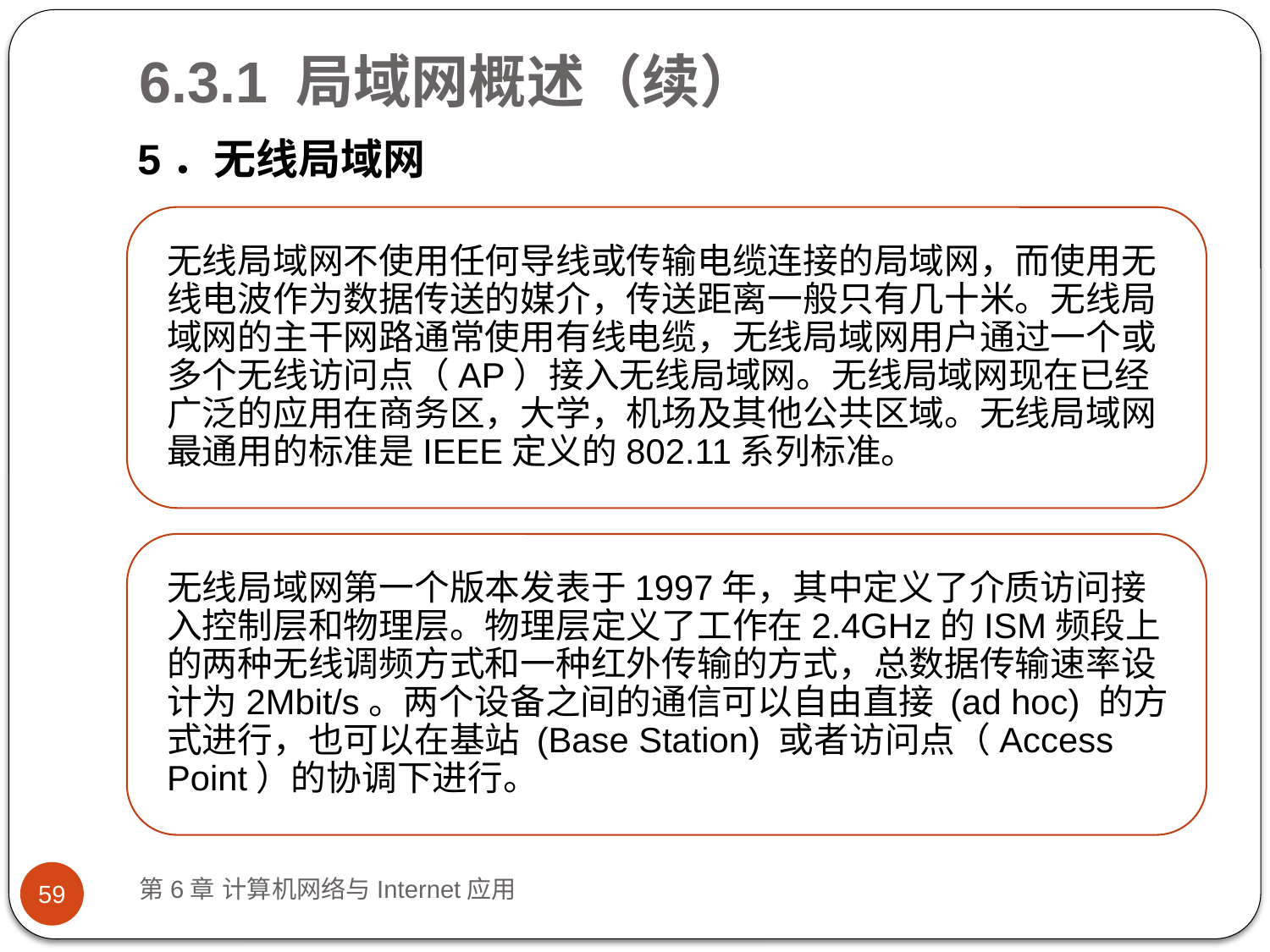

# 6.3.1 局域网概述（续）
5．无线局域网

无线局域网不使用任何导线或传输电缆连接的局域网，而使用无线电波作为数据传送的媒介，传送距离一般只有几十米。无线局域网的主干网路通常使用有线电缆，无线局域网用户通过一个或多个无线访问点（AP）接入无线局域网。无线局域网现在已经广泛的应用在商务区，大学，机场及其他公共区域。无线局域网最通用的标准是IEEE定义的802.11系列标准。
无线局域网第一个版本发表于1997年，其中定义了介质访问接入控制层和物理层。物理层定义了工作在2.4GHz的ISM频段上的两种无线调频方式和一种红外传输的方式，总数据传输速率设计为2Mbit/s。两个设备之间的通信可以自由直接 (ad hoc) 的方式进行，也可以在基站 (Base Station) 或者访问点（Access Point）的协调下进行。
第6章 计算机网络与Internet应用
59